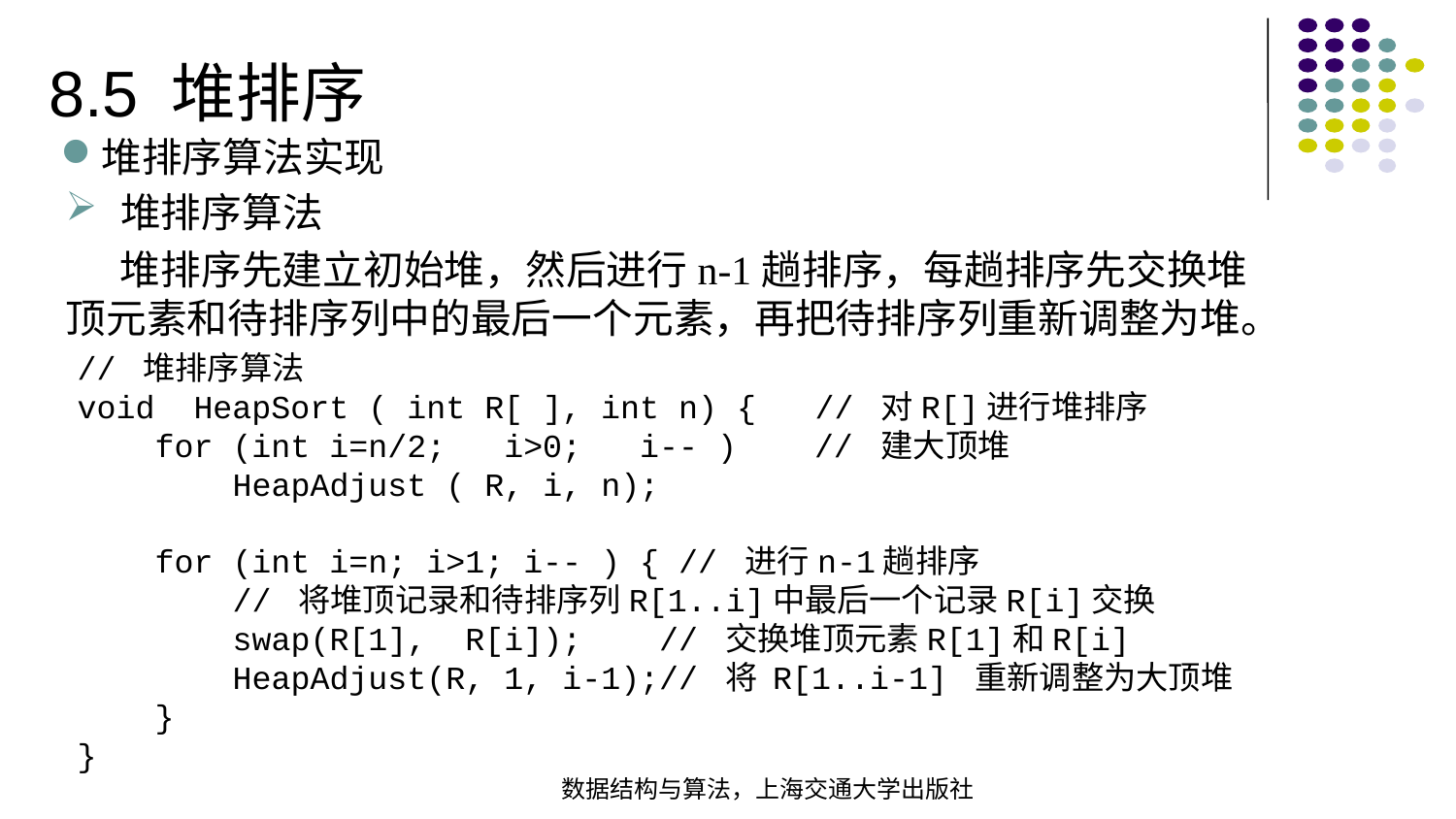

8.5 堆排序
堆排序算法实现
堆排序算法
     堆排序先建立初始堆，然后进行n-1趟排序，每趟排序先交换堆顶元素和待排序列中的最后一个元素，再把待排序列重新调整为堆。
// 堆排序算法void  HeapSort ( int R[ ], int n) {   // 对R[]进行堆排序    for (int i=n/2;   i>0;   i-- )    // 建大顶堆        HeapAdjust ( R, i, n);         for (int i=n; i>1; i-- ) { // 进行n-1趟排序        // 将堆顶记录和待排序列R[1..i]中最后一个记录R[i]交换        swap(R[1],  R[i]);    // 交换堆顶元素R[1]和R[i]        HeapAdjust(R, 1, i-1);// 将 R[1..i-1] 重新调整为大顶堆    }
}